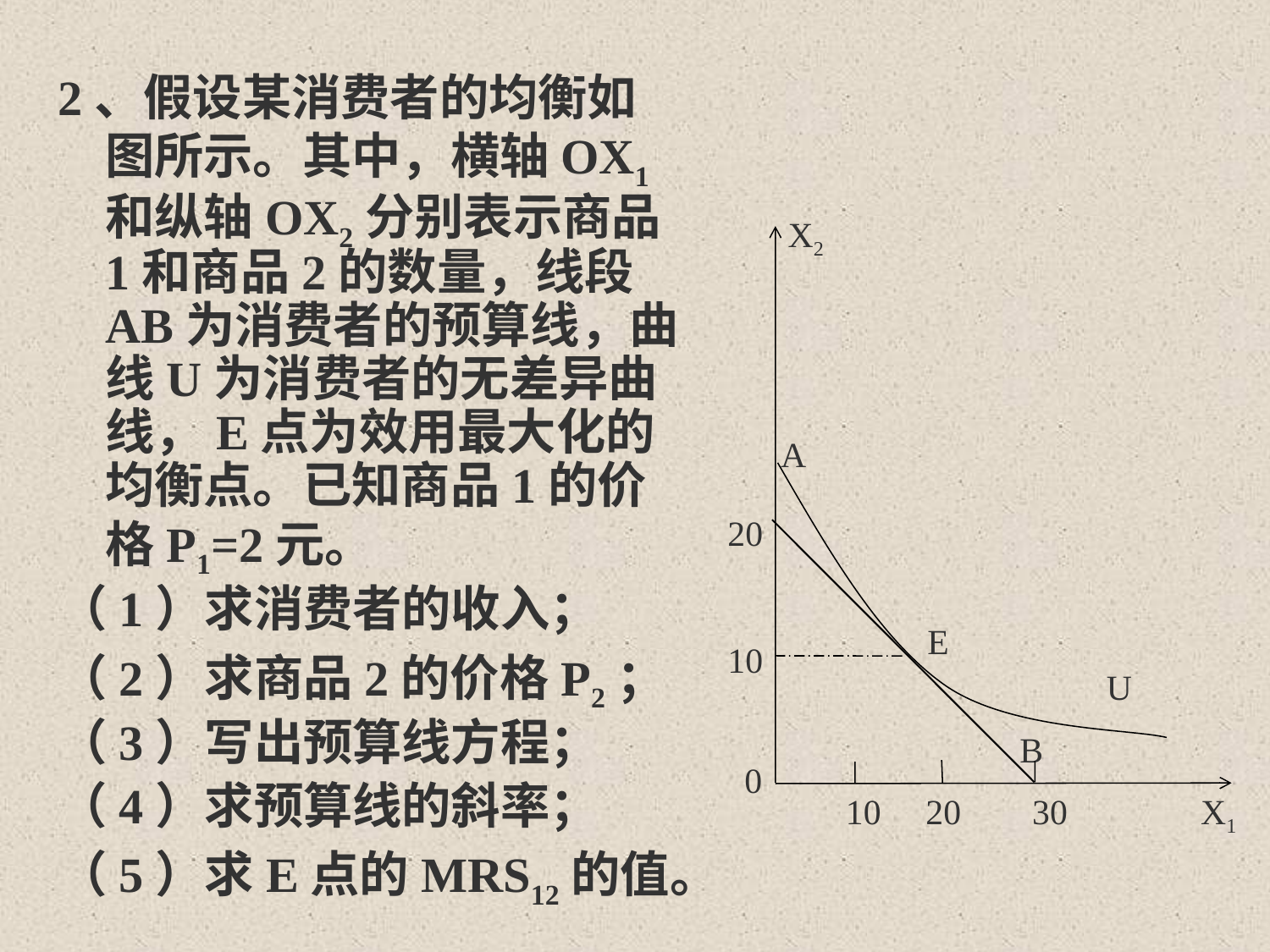

2、假设某消费者的均衡如图所示。其中，横轴OX1和纵轴OX2分别表示商品1和商品2的数量，线段AB为消费者的预算线，曲线U为消费者的无差异曲线，E点为效用最大化的均衡点。已知商品1的价格P1=2元。
（1）求消费者的收入；
（2）求商品2的价格P2；
（3）写出预算线方程；
（4）求预算线的斜率；
（5）求E点的MRS12的值。
X2

A
20

10

E

U
B
0

10     20        30
X1